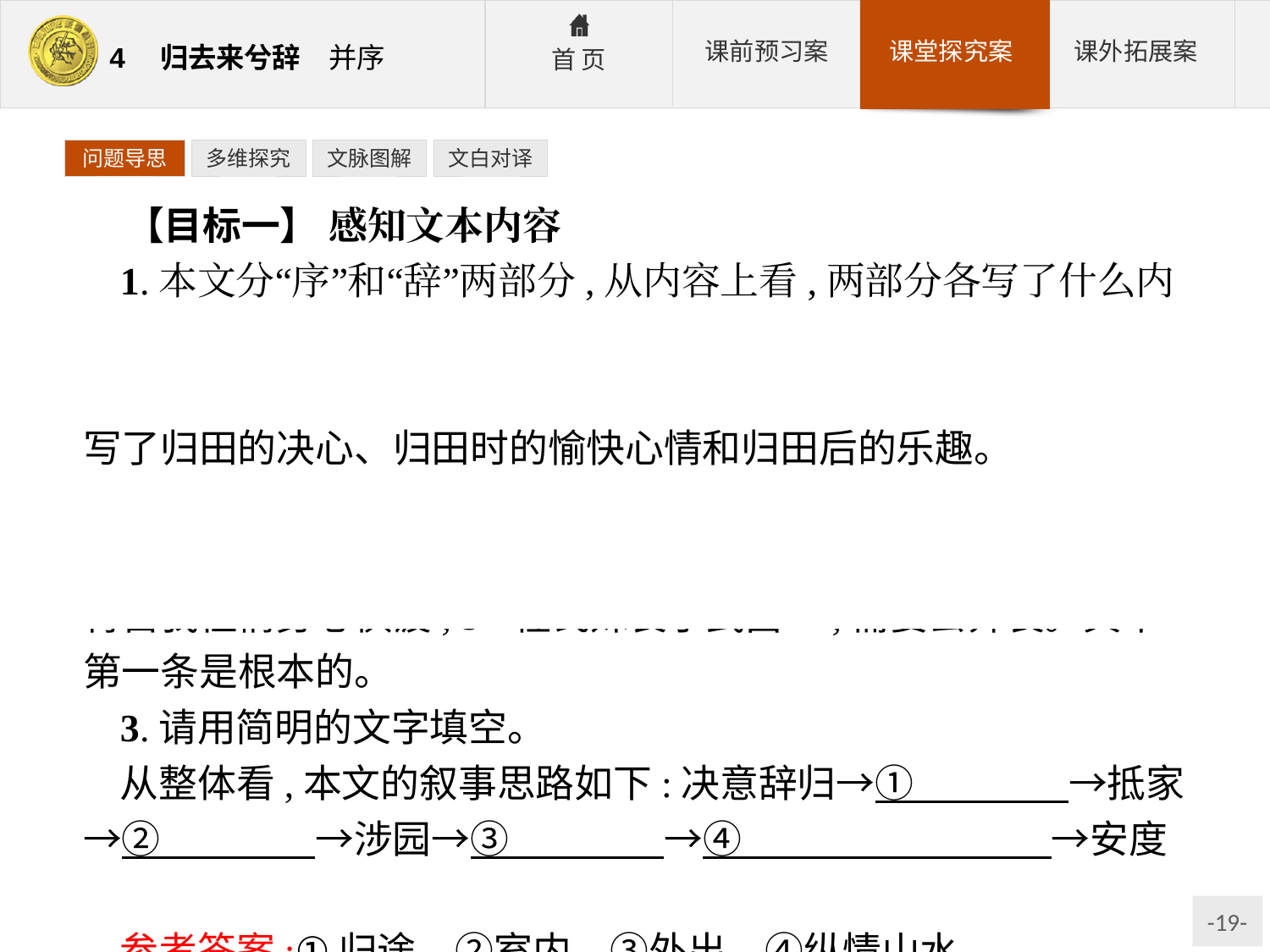

问题导思
多维探究
文脉图解
文白对译
【目标一】 感知文本内容
1.本文分“序”和“辞”两部分,从内容上看,两部分各写了什么内容?
参考答案:“序”说明了作者出仕和自免去职的原因。“辞”抒写了归田的决心、归田时的愉快心情和归田后的乐趣。
2.从“序”中看,陶潜辞官归隐的理由有哪些?
参考答案:①“质性自然”,不愿扭曲自我;②“违己交病”,违背自我性情身心俱疲;③“程氏妹丧于武昌”,需要去奔丧。其中第一条是根本的。
3.请用简明的文字填空。
从整体看,本文的叙事思路如下:决意辞归→①　　　　→抵家→②　　　　→涉园→③　　　　→④　　　　　　　　→安度余生。
参考答案:①归途　②室内　③外出　④纵情山水